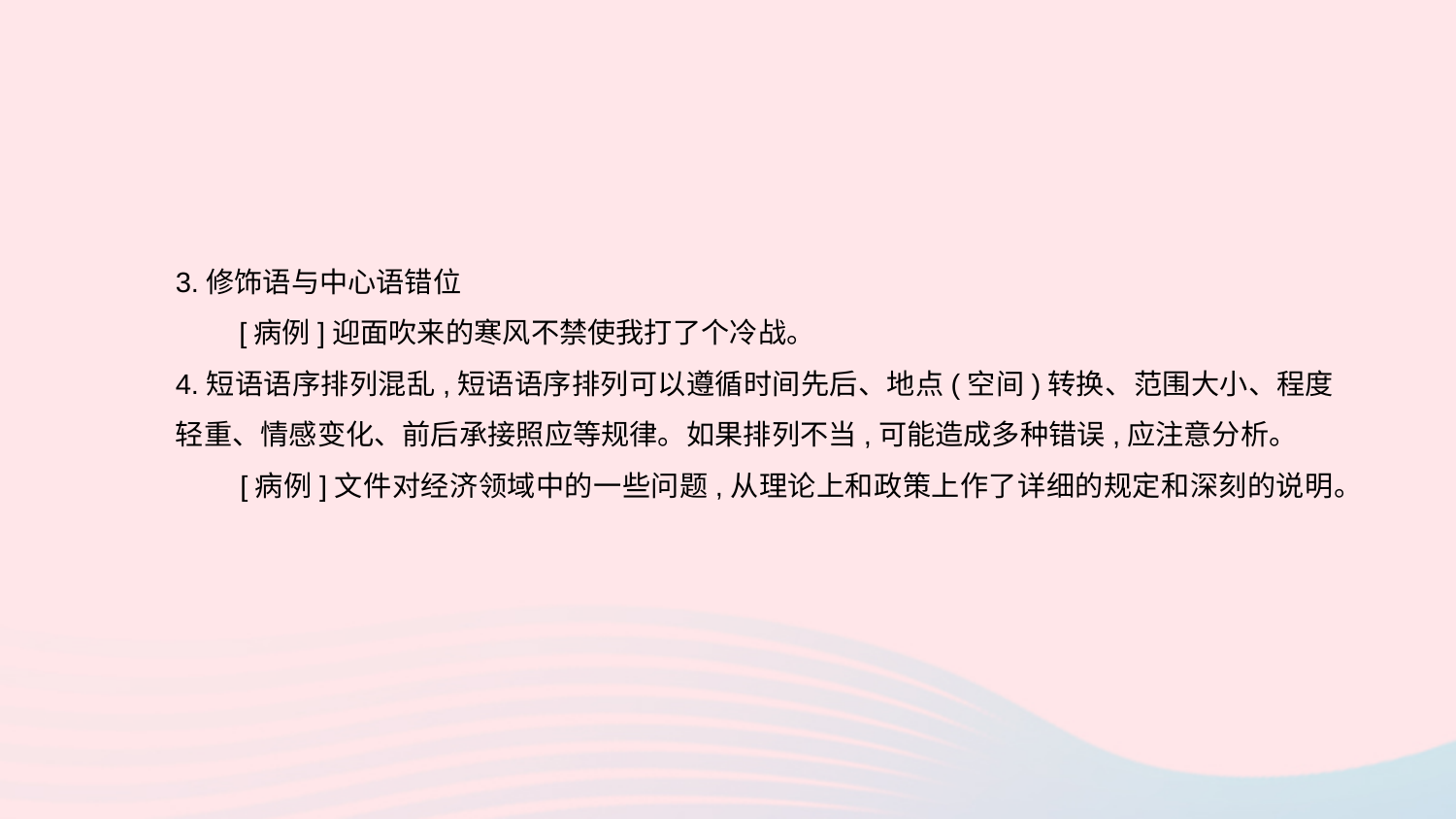

3.修饰语与中心语错位
　　[病例]迎面吹来的寒风不禁使我打了个冷战。
4.短语语序排列混乱,短语语序排列可以遵循时间先后、地点(空间)转换、范围大小、程度轻重、情感变化、前后承接照应等规律。如果排列不当,可能造成多种错误,应注意分析。
　　[病例]文件对经济领域中的一些问题,从理论上和政策上作了详细的规定和深刻的说明。